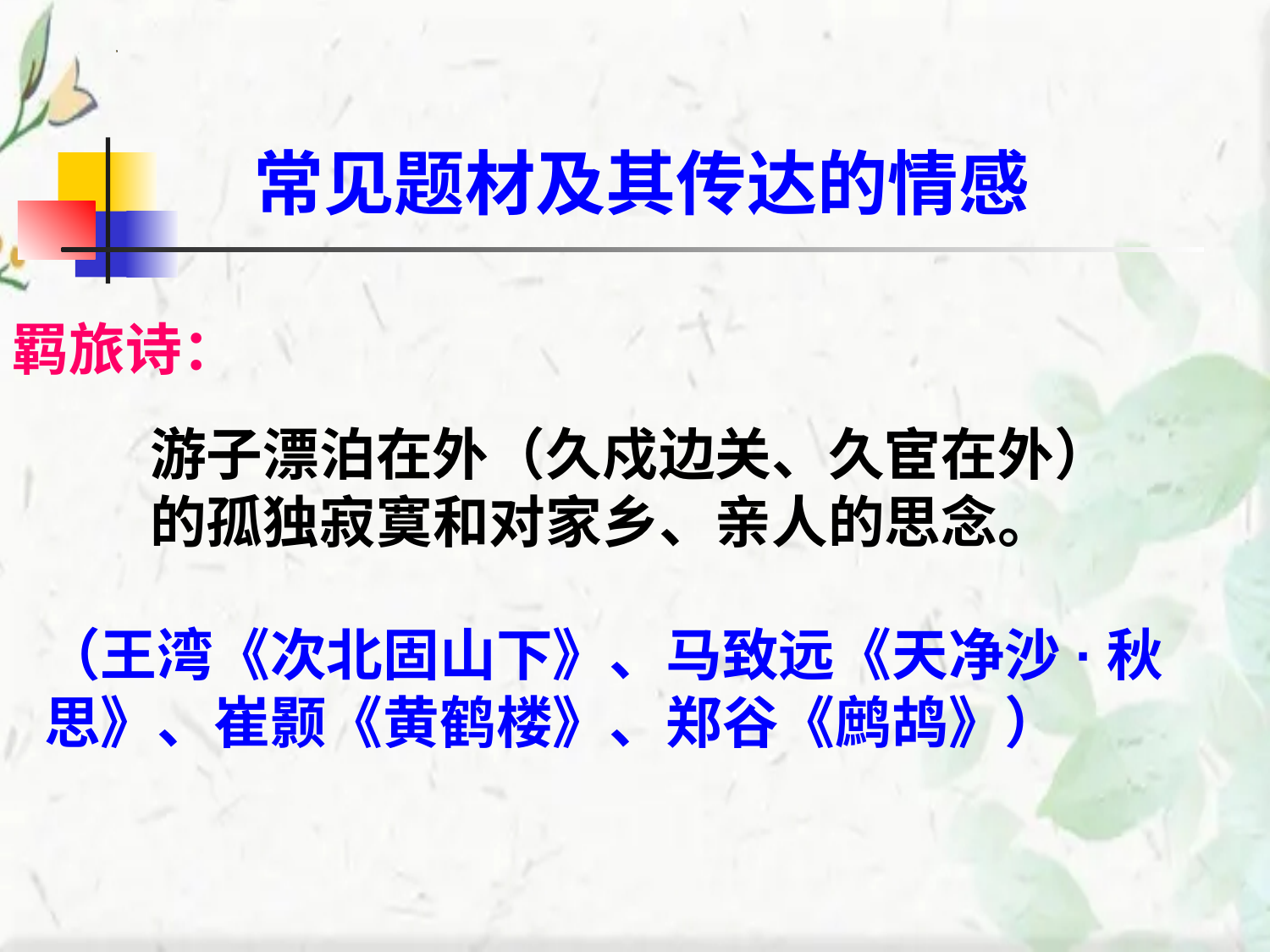

常见题材及其传达的情感
羁旅诗：

游子漂泊在外（久戍边关、久宦在外）的孤独寂寞和对家乡、亲人的思念。
（王湾《次北固山下》、马致远《天净沙·秋思》、崔颢《黄鹤楼》、郑谷《鹧鸪》）